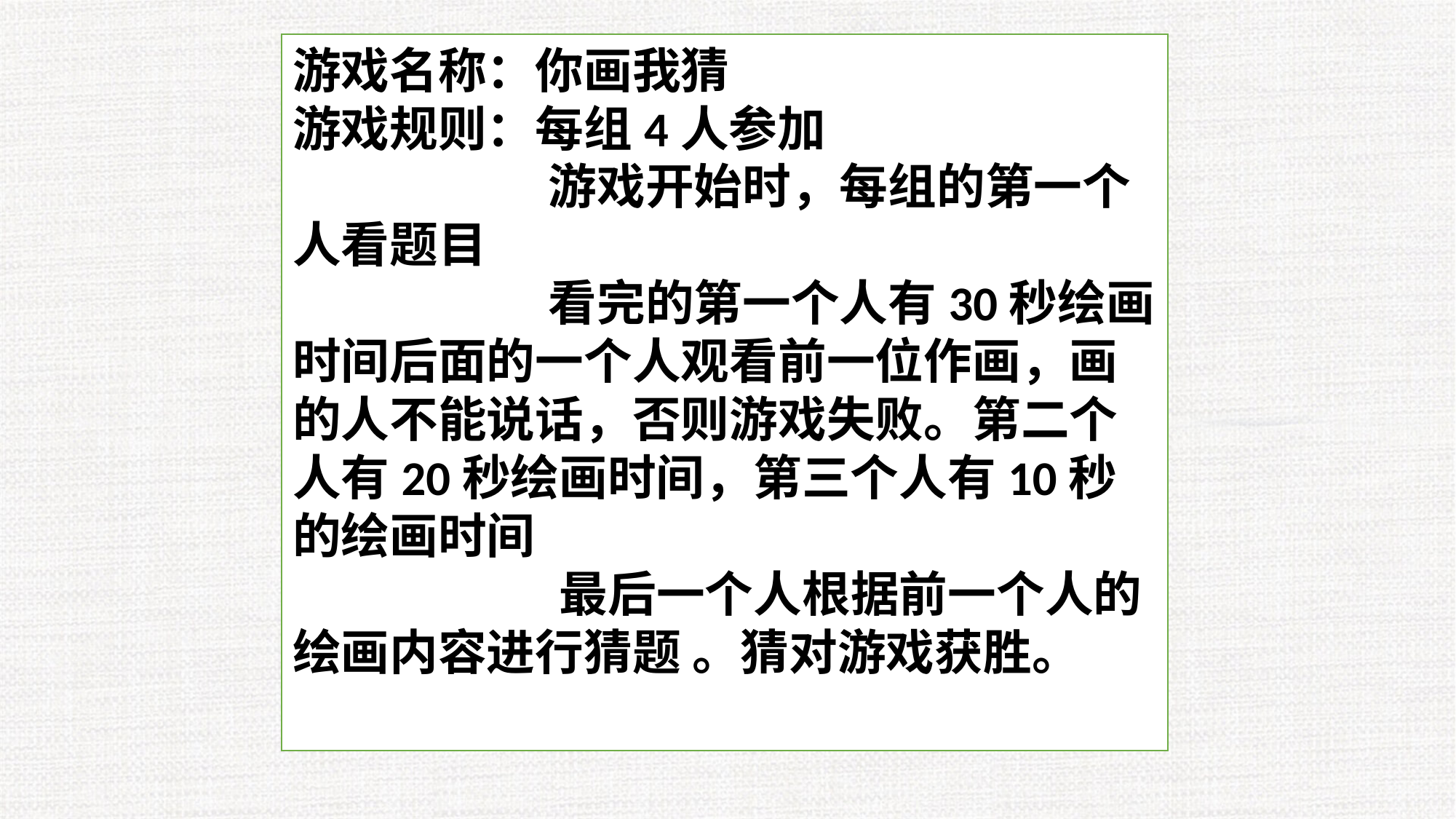

游戏名称：你画我猜
游戏规则：每组4人参加
                      游戏开始时，每组的第一个人看题目
                      看完的第一个人有30秒绘画时间后面的一个人观看前一位作画，画的人不能说话，否则游戏失败。第二个人有20秒绘画时间，第三个人有10秒的绘画时间
                       最后一个人根据前一个人的绘画内容进行猜题 。猜对游戏获胜。